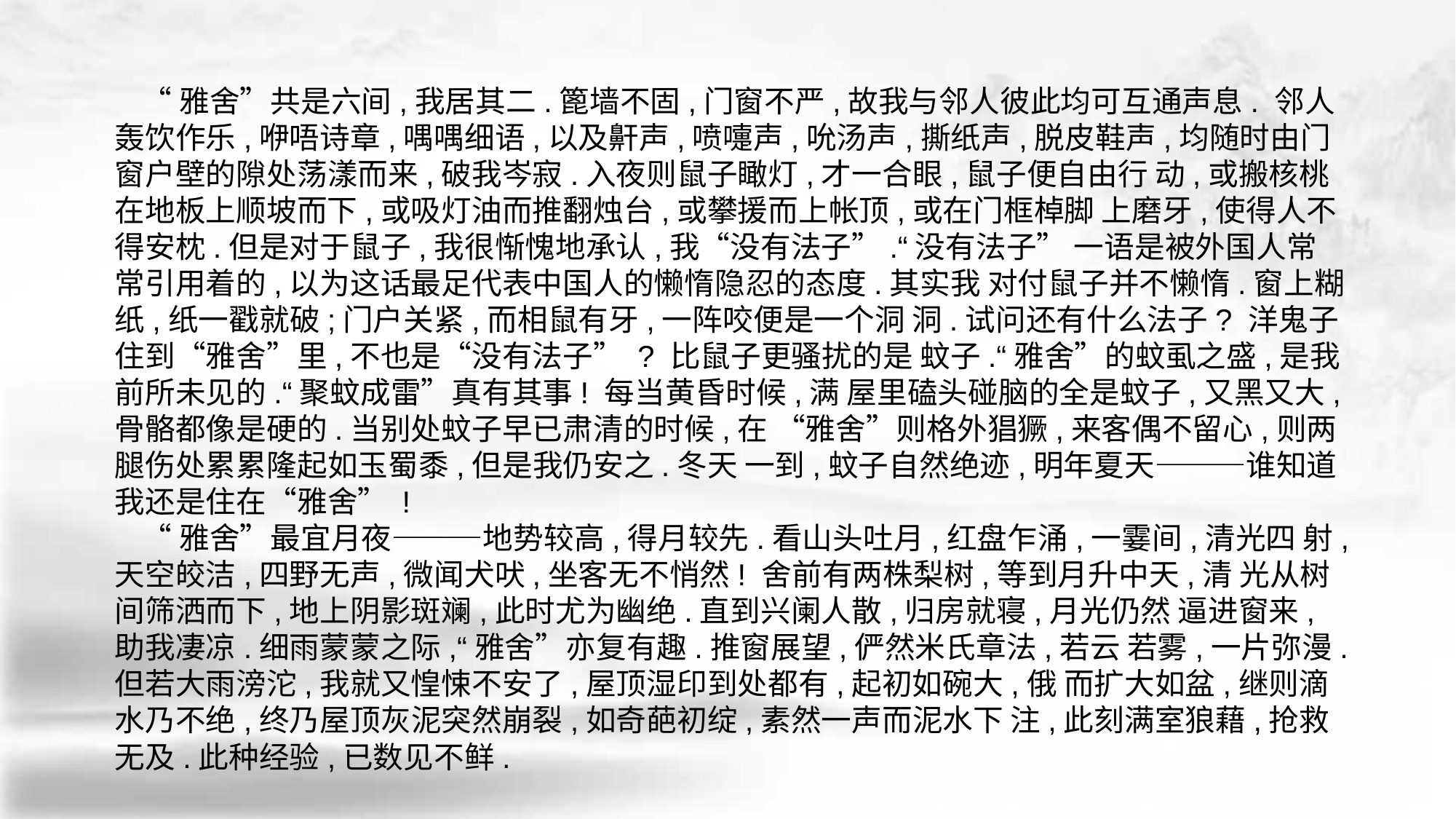

“雅舍”共是六间,我居其二.篦墙不固,门窗不严,故我与邻人彼此均可互通声息. 邻人轰饮作乐,咿唔诗章,喁喁细语,以及鼾声,喷嚏声,吮汤声,撕纸声,脱皮鞋声,均随时由门窗户壁的隙处荡漾而来,破我岑寂.入夜则鼠子瞰灯,才一合眼,鼠子便自由行 动,或搬核桃在地板上顺坡而下,或吸灯油而推翻烛台,或攀援而上帐顶,或在门框棹脚 上磨牙,使得人不得安枕.但是对于鼠子,我很惭愧地承认,我“没有法子”.“没有法子” 一语是被外国人常常引用着的,以为这话最足代表中国人的懒惰隐忍的态度.其实我 对付鼠子并不懒惰.窗上糊纸,纸一戳就破;门户关紧,而相鼠有牙,一阵咬便是一个洞 洞.试问还有什么法子? 洋鬼子住到“雅舍”里,不也是“没有法子” ? 比鼠子更骚扰的是 蚊子.“雅舍”的蚊虱之盛,是我前所未见的.“聚蚊成雷”真有其事! 每当黄昏时候,满 屋里磕头碰脑的全是蚊子,又黑又大,骨骼都像是硬的.当别处蚊子早已肃清的时候,在 “雅舍”则格外猖獗,来客偶不留心,则两腿伤处累累隆起如玉蜀黍,但是我仍安之.冬天 一到,蚊子自然绝迹,明年夏天———谁知道我还是住在“雅舍” !
    “雅舍”最宜月夜———地势较高,得月较先.看山头吐月,红盘乍涌,一霎间,清光四 射,天空皎洁,四野无声,微闻犬吠,坐客无不悄然! 舍前有两株梨树,等到月升中天,清 光从树间筛洒而下,地上阴影斑斓,此时尤为幽绝.直到兴阑人散,归房就寝,月光仍然 逼进窗来,助我凄凉.细雨蒙蒙之际,“雅舍”亦复有趣.推窗展望,俨然米氏章法,若云 若雾,一片弥漫.但若大雨滂沱,我就又惶悚不安了,屋顶湿印到处都有,起初如碗大,俄 而扩大如盆,继则滴水乃不绝,终乃屋顶灰泥突然崩裂,如奇葩初绽,素然一声而泥水下 注,此刻满室狼藉,抢救无及.此种经验,已数见不鲜.